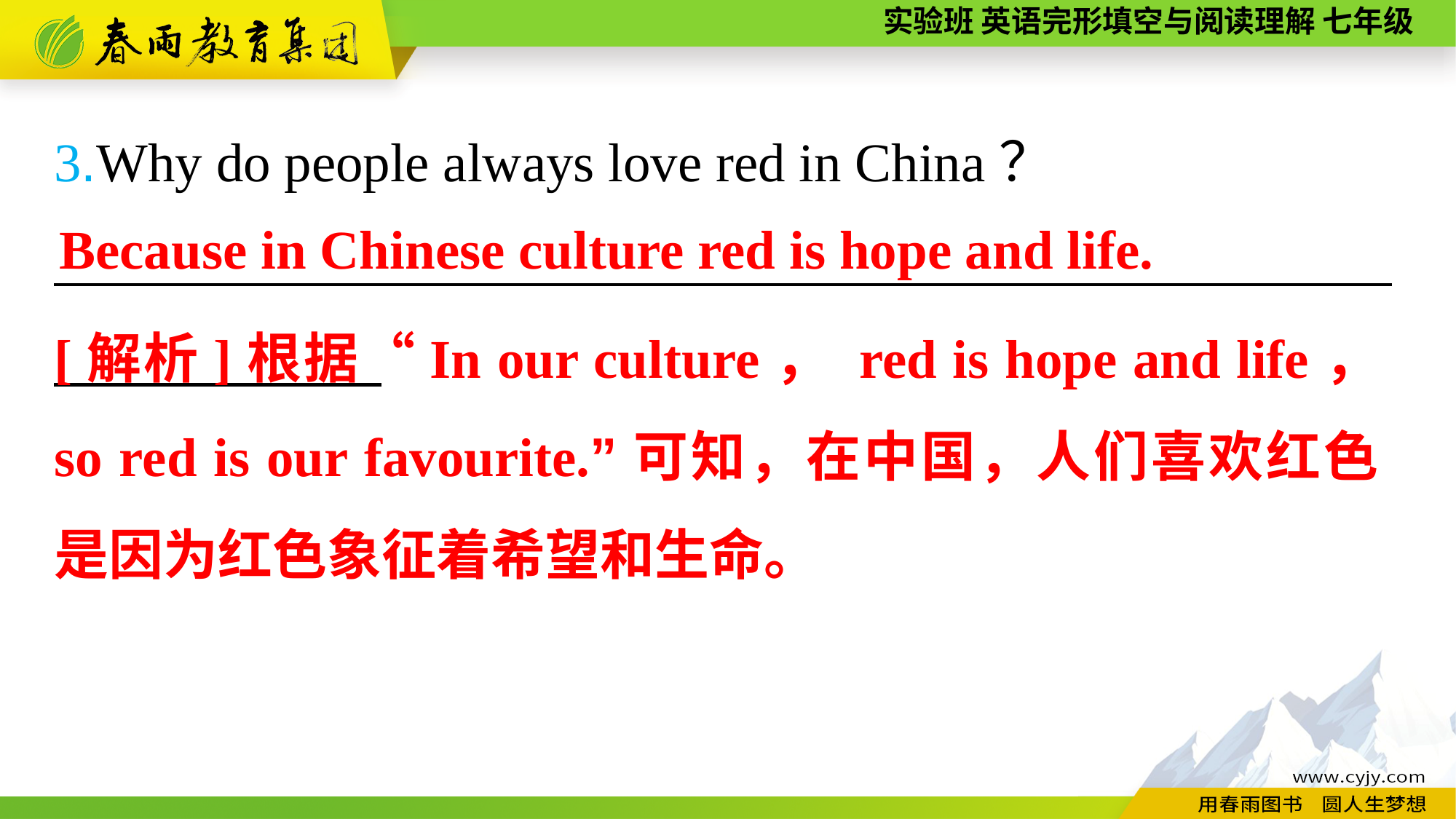

3.Why do people always love red in China？
_________________________________________________
Because in Chinese culture red is hope and life.
[解析]根据“In our culture， red is hope and life， so red is our favourite.”可知，在中国，人们喜欢红色是因为红色象征着希望和生命。